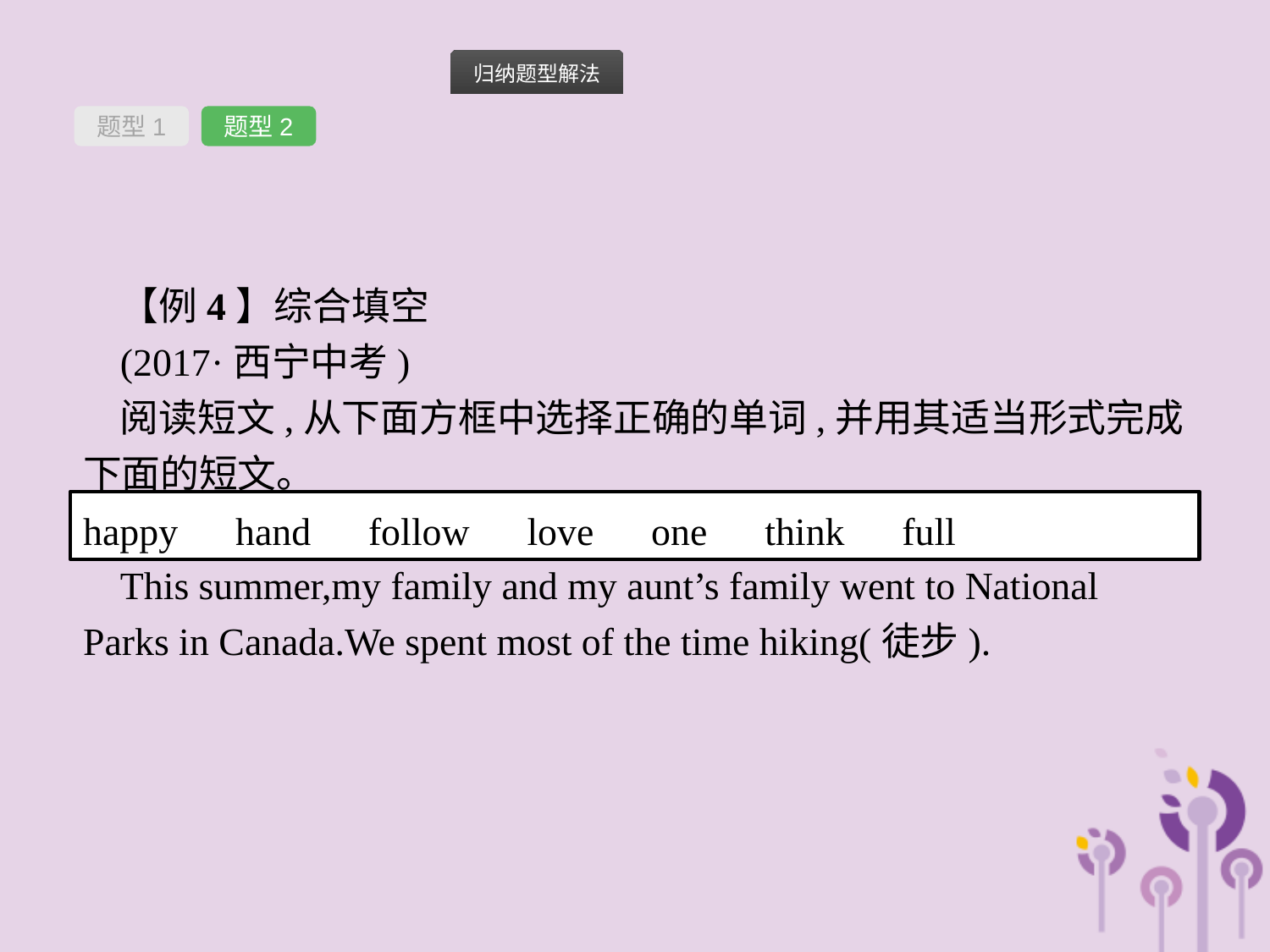

题型1
题型2
【例4】综合填空
(2017·西宁中考)
阅读短文,从下面方框中选择正确的单词,并用其适当形式完成下面的短文。

This summer,my family and my aunt’s family went to National Parks in Canada.We spent most of the time hiking(徒步).
happy　hand　follow　love　one　think　full